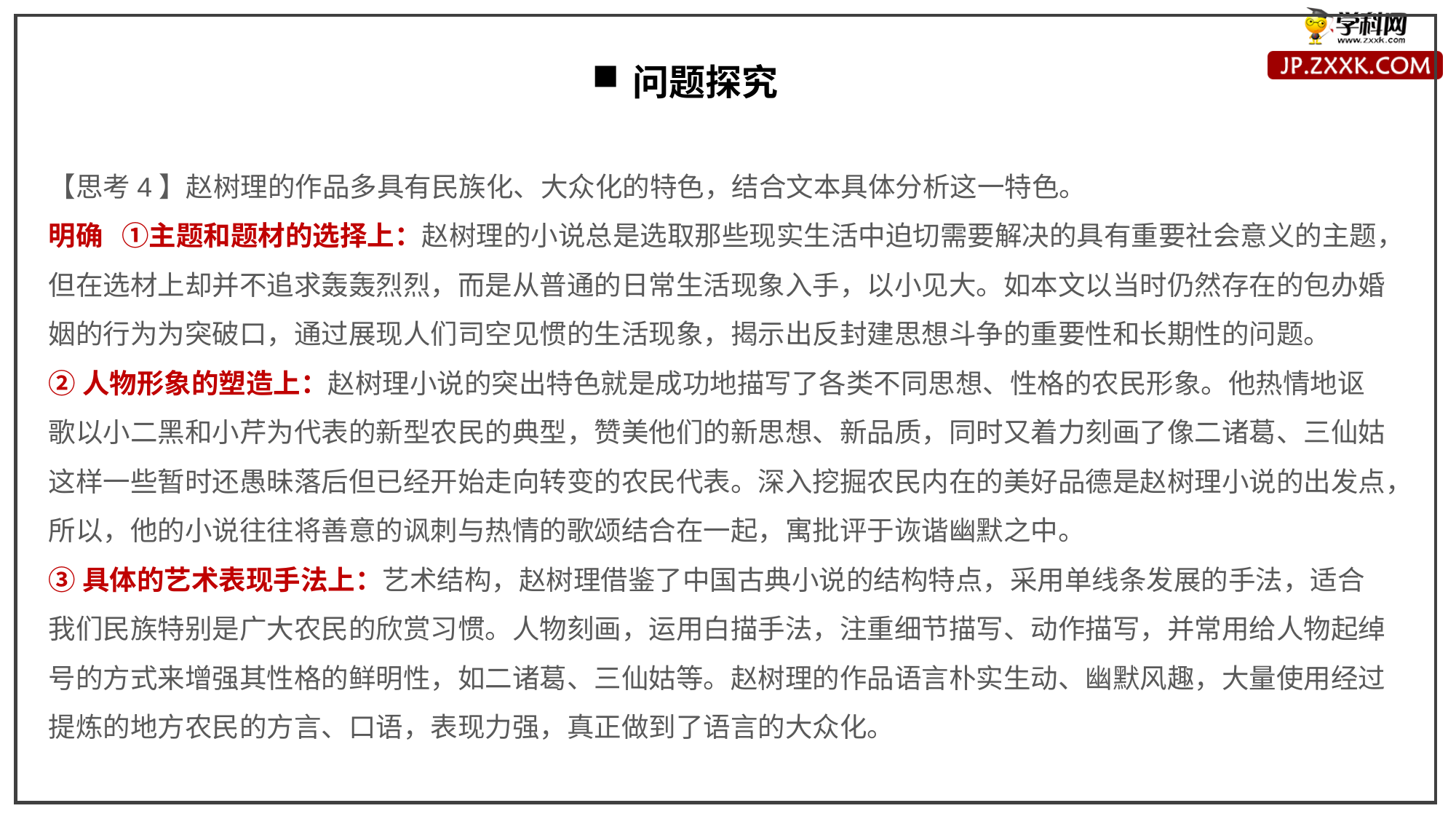

问题探究
【思考4】赵树理的作品多具有民族化、大众化的特色，结合文本具体分析这一特色。
明确   ①主题和题材的选择上：赵树理的小说总是选取那些现实生活中迫切需要解决的具有重要社会意义的主题，但在选材上却并不追求轰轰烈烈，而是从普通的日常生活现象入手，以小见大。如本文以当时仍然存在的包办婚姻的行为为突破口，通过展现人们司空见惯的生活现象，揭示出反封建思想斗争的重要性和长期性的问题。
②人物形象的塑造上：赵树理小说的突出特色就是成功地描写了各类不同思想、性格的农民形象。他热情地讴歌以小二黑和小芹为代表的新型农民的典型，赞美他们的新思想、新品质，同时又着力刻画了像二诸葛、三仙姑这样一些暂时还愚昧落后但已经开始走向转变的农民代表。深入挖掘农民内在的美好品德是赵树理小说的出发点，所以，他的小说往往将善意的讽刺与热情的歌颂结合在一起，寓批评于诙谐幽默之中。
③具体的艺术表现手法上：艺术结构，赵树理借鉴了中国古典小说的结构特点，采用单线条发展的手法，适合我们民族特别是广大农民的欣赏习惯。人物刻画，运用白描手法，注重细节描写、动作描写，并常用给人物起绰号的方式来增强其性格的鲜明性，如二诸葛、三仙姑等。赵树理的作品语言朴实生动、幽默风趣，大量使用经过提炼的地方农民的方言、口语，表现力强，真正做到了语言的大众化。